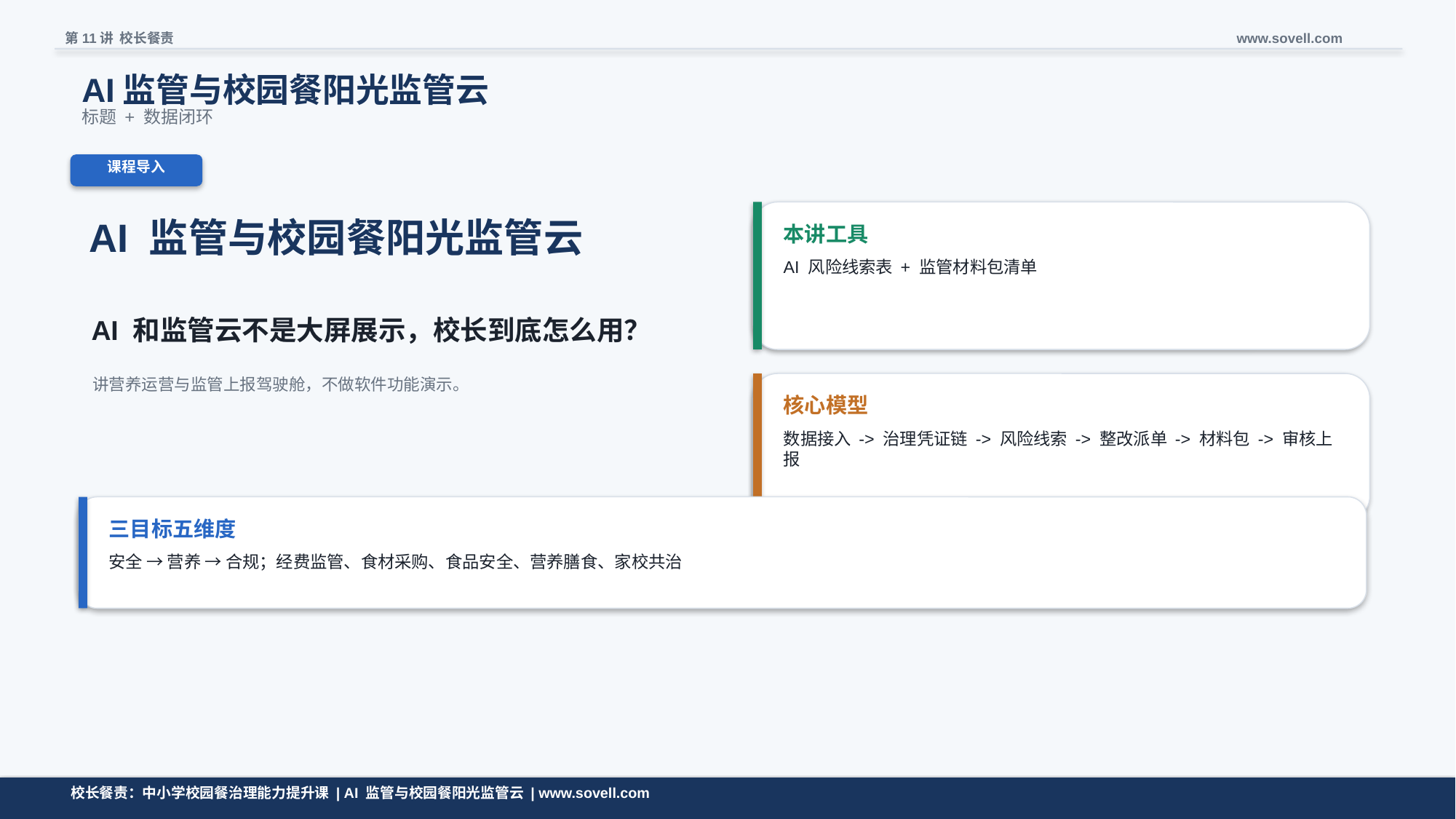

第11讲  校长餐责
www.sovell.com

AI监管与校园餐阳光监管云
标题 + 数据闭环

课程导入

AI 监管与校园餐阳光监管云
本讲工具
AI 风险线索表 + 监管材料包清单
AI 和监管云不是大屏展示，校长到底怎么用？
讲营养运营与监管上报驾驶舱，不做软件功能演示。

核心模型
数据接入 -> 治理凭证链 -> 风险线索 -> 整改派单 -> 材料包 -> 审核上报

三目标五维度
安全 → 营养 → 合规；经费监管、食材采购、食品安全、营养膳食、家校共治

校长餐责：中小学校园餐治理能力提升课 | AI 监管与校园餐阳光监管云 | www.sovell.com
校长餐责：中小学校园餐治理能力提升课 | AI 监管与校园餐阳光监管云 | www.sovell.com